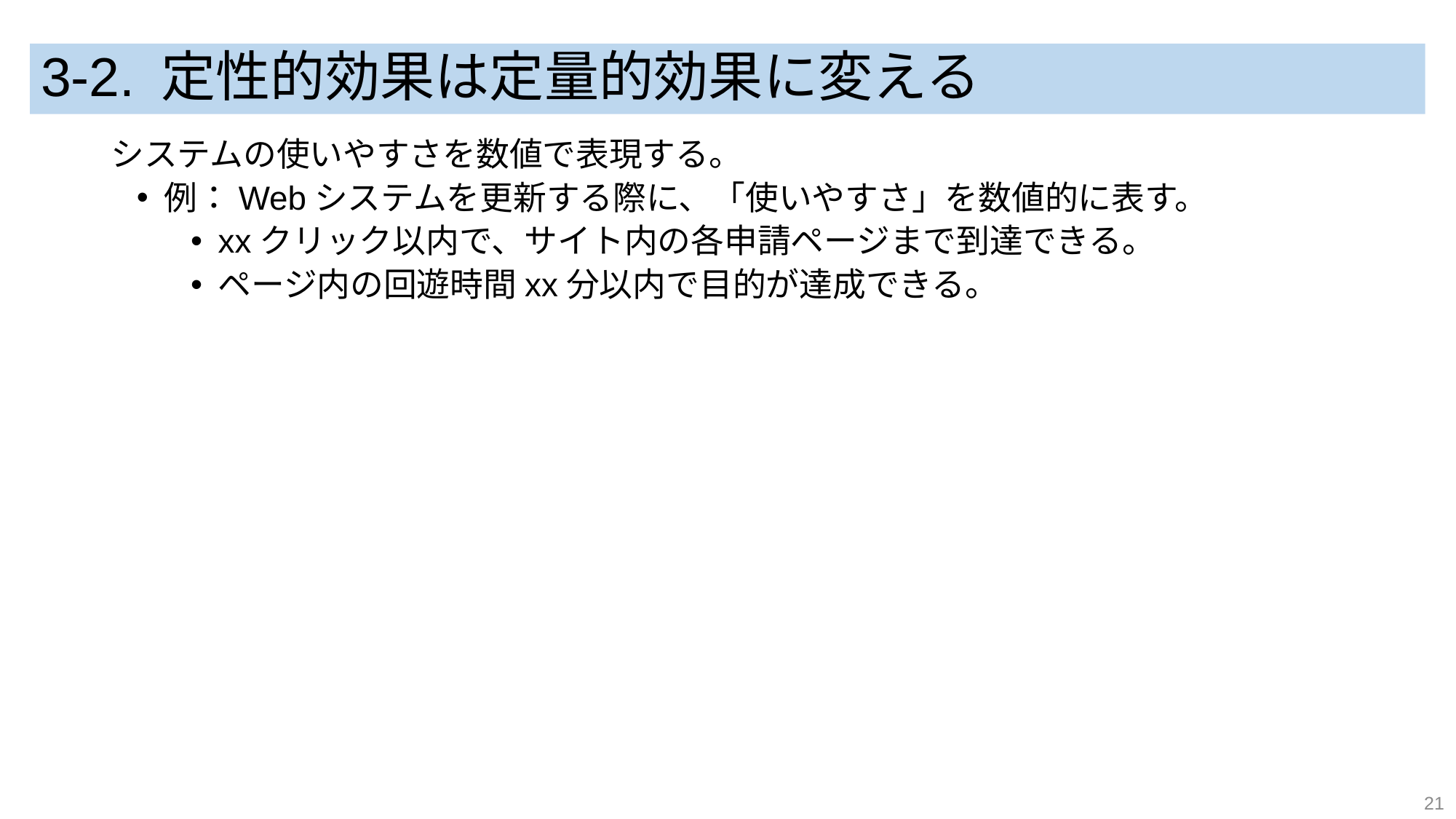

# 3-2. 定性的効果は定量的効果に変える
システムの使いやすさを数値で表現する。
例：Webシステムを更新する際に、「使いやすさ」を数値的に表す。
xxクリック以内で、サイト内の各申請ページまで到達できる。
ページ内の回遊時間xx分以内で目的が達成できる。

21